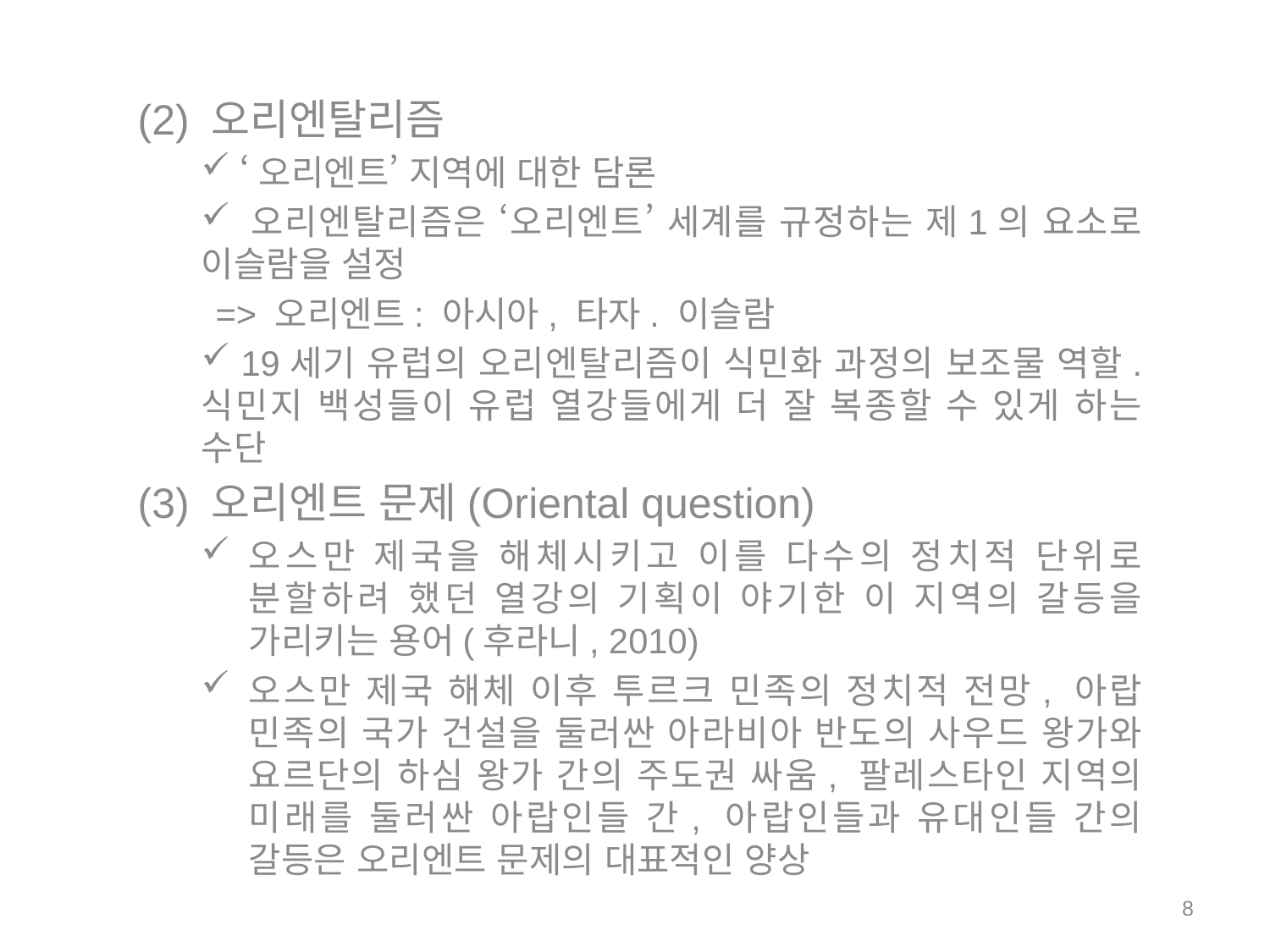

(2) 오리엔탈리즘
 ‘오리엔트’ 지역에 대한 담론
 오리엔탈리즘은 ‘오리엔트’ 세계를 규정하는 제1의 요소로 이슬람을 설정
        => 오리엔트: 아시아, 타자. 이슬람
 19세기 유럽의 오리엔탈리즘이 식민화 과정의 보조물 역할. 식민지 백성들이 유럽 열강들에게 더 잘 복종할 수 있게 하는 수단
(3) 오리엔트 문제(Oriental question)
오스만 제국을 해체시키고 이를 다수의 정치적 단위로 분할하려 했던 열강의 기획이 야기한 이 지역의 갈등을 가리키는 용어(후라니, 2010)
오스만 제국 해체 이후 투르크 민족의 정치적 전망, 아랍 민족의 국가 건설을 둘러싼 아라비아 반도의 사우드 왕가와 요르단의 하심 왕가 간의 주도권 싸움, 팔레스타인 지역의 미래를 둘러싼 아랍인들 간, 아랍인들과 유대인들 간의 갈등은 오리엔트 문제의 대표적인 양상

8